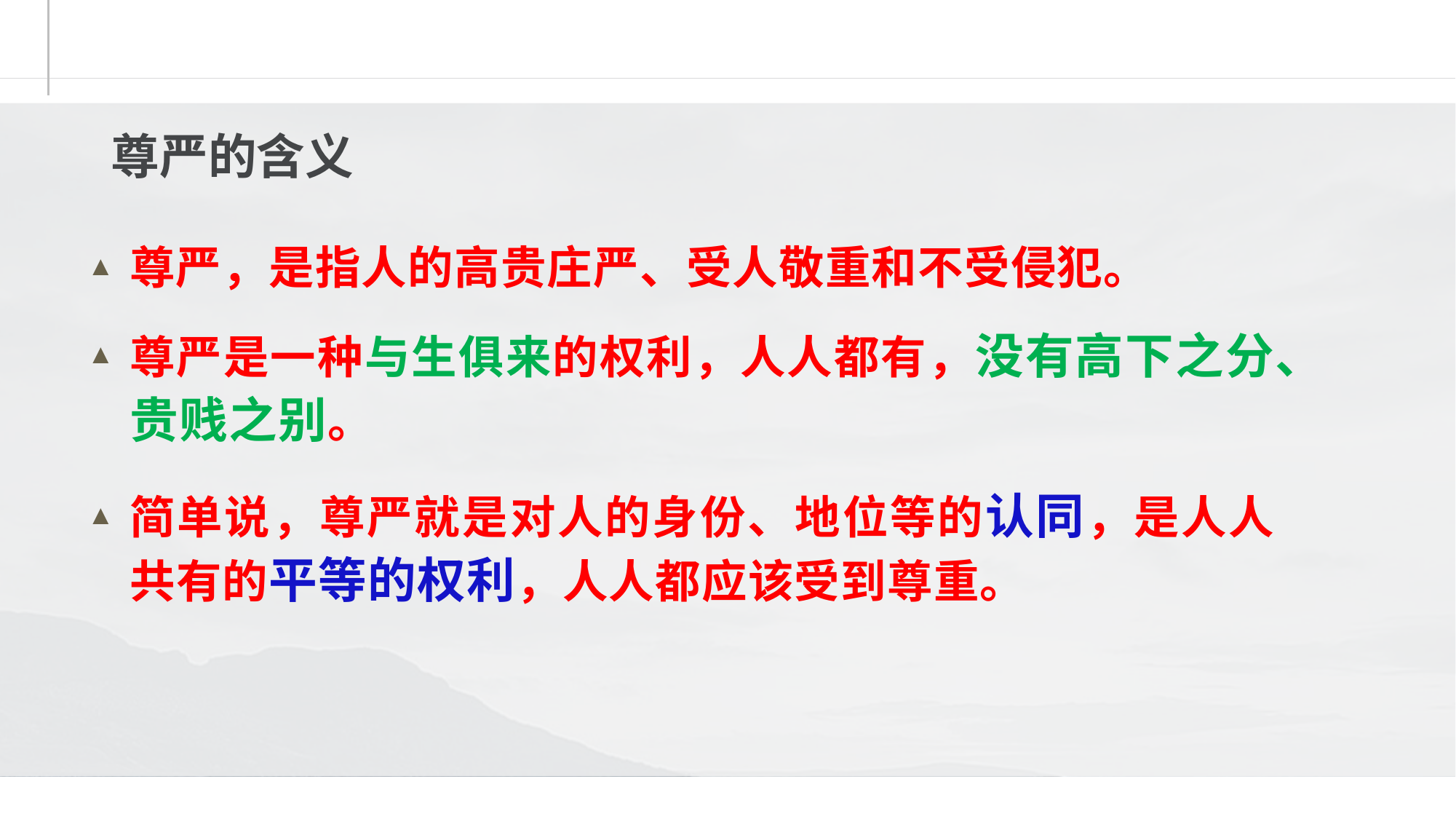

# 尊严的含义
尊严，是指人的高贵庄严、受人敬重和不受侵犯。
尊严是一种与生俱来的权利，人人都有，没有高下之分、贵贱之别。
简单说，尊严就是对人的身份、地位等的认同，是人人共有的平等的权利，人人都应该受到尊重。